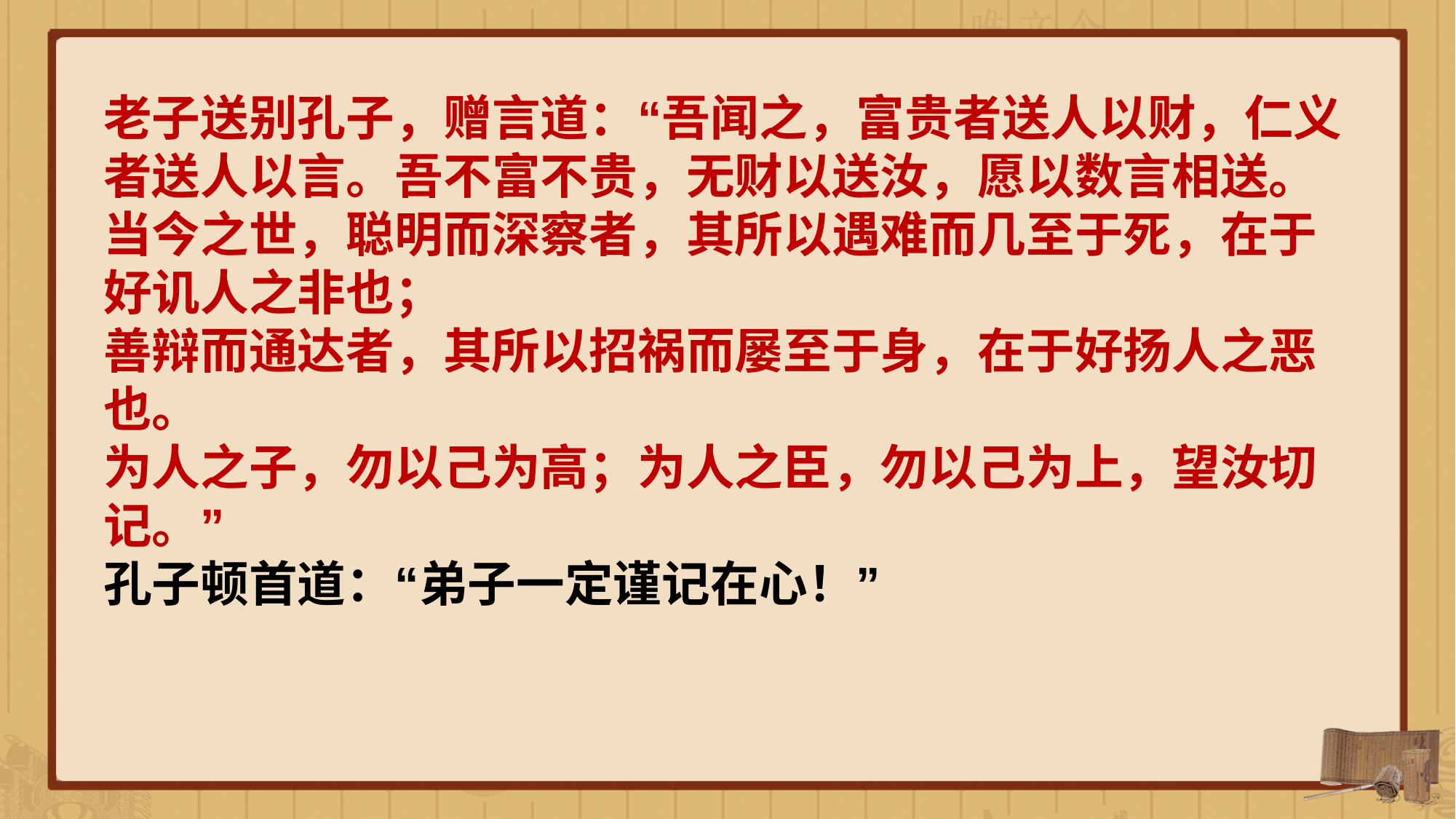

老子送别孔子，赠言道：“吾闻之，富贵者送人以财，仁义者送人以言。吾不富不贵，无财以送汝，愿以数言相送。
当今之世，聪明而深察者，其所以遇难而几至于死，在于好讥人之非也；
善辩而通达者，其所以招祸而屡至于身，在于好扬人之恶也。
为人之子，勿以己为高；为人之臣，勿以己为上，望汝切记。”
孔子顿首道：“弟子一定谨记在心！”